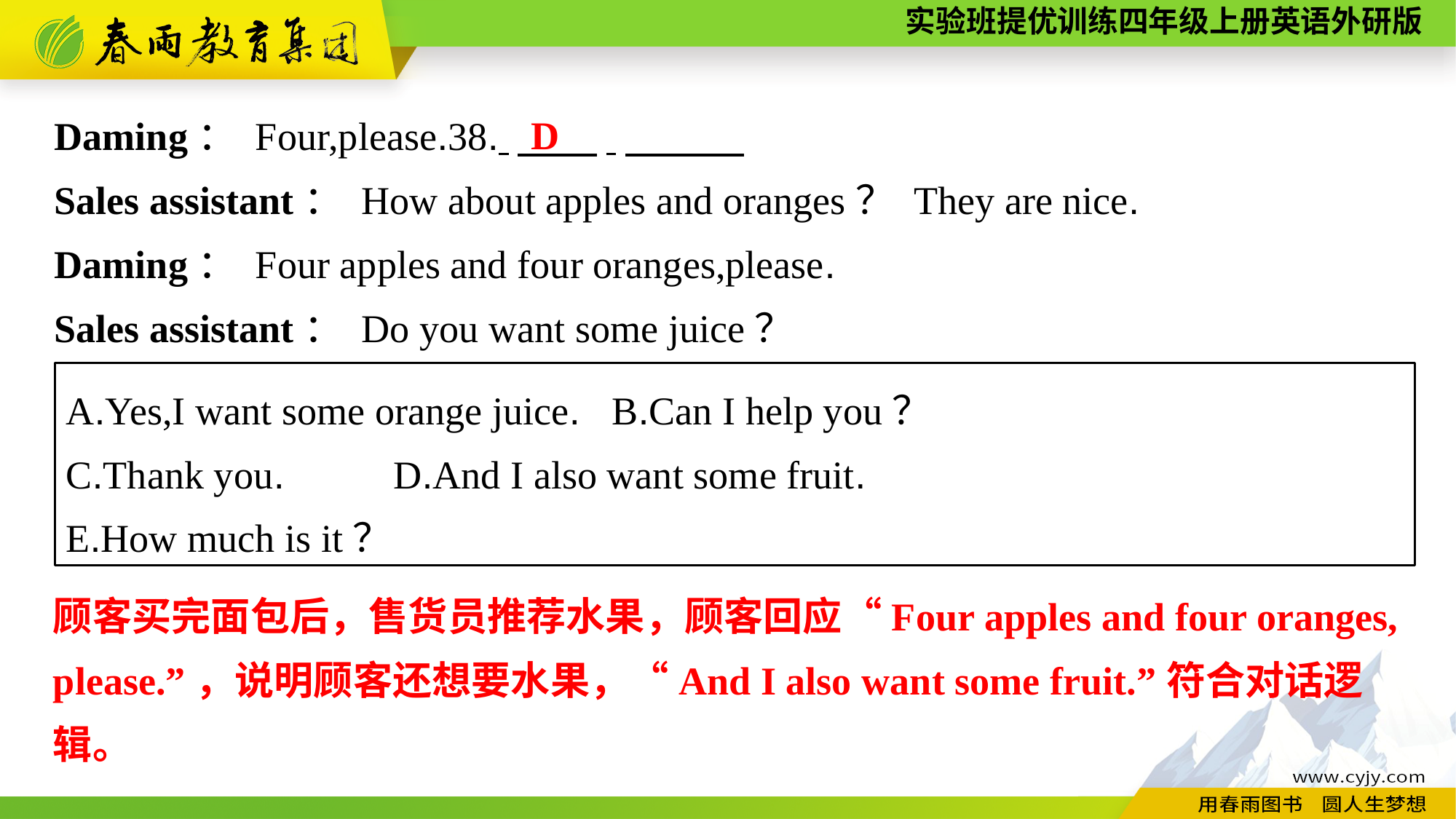

D
Daming： Four,please.38. 　　.
Sales assistant： How about apples and oranges？ They are nice.
Daming： Four apples and four oranges,please.
Sales assistant： Do you want some juice？
A.Yes,I want some orange juice.	B.Can I help you？
C.Thank you.	D.And I also want some fruit.
E.How much is it？
顾客买完面包后，售货员推荐水果，顾客回应“Four apples and four oranges,
please.”，说明顾客还想要水果，“And I also want some fruit.”符合对话逻辑。